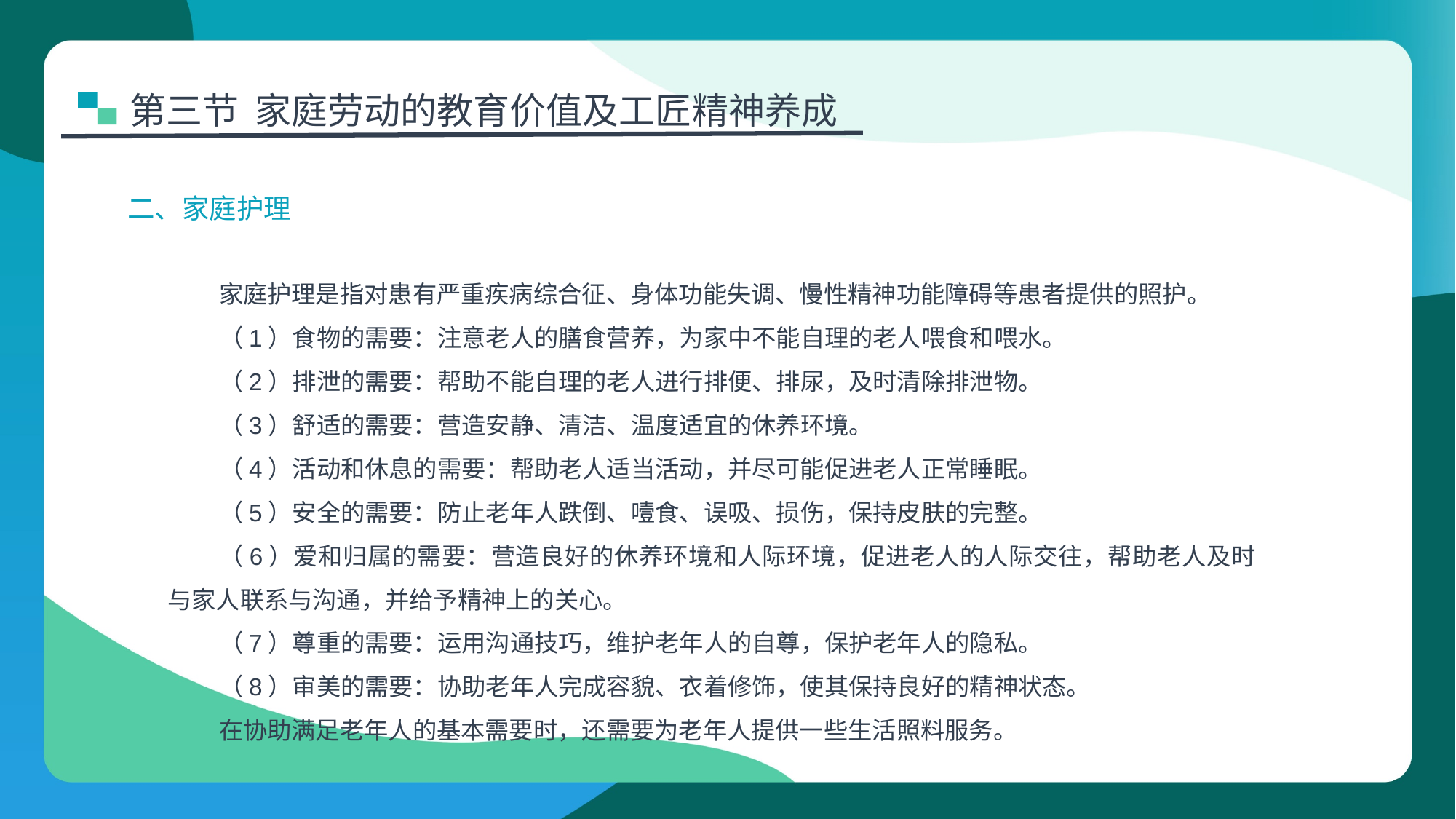

第三节  家庭劳动的教育价值及工匠精神养成

二、家庭护理
家庭护理是指对患有严重疾病综合征、身体功能失调、慢性精神功能障碍等患者提供的照护。
（1）食物的需要：注意老人的膳食营养，为家中不能自理的老人喂食和喂水。
（2）排泄的需要：帮助不能自理的老人进行排便、排尿，及时清除排泄物。
（3）舒适的需要：营造安静、清洁、温度适宜的休养环境。
（4）活动和休息的需要：帮助老人适当活动，并尽可能促进老人正常睡眠。
（5）安全的需要：防止老年人跌倒、噎食、误吸、损伤，保持皮肤的完整。
（6）爱和归属的需要：营造良好的休养环境和人际环境，促进老人的人际交往，帮助老人及时与家人联系与沟通，并给予精神上的关心。
（7）尊重的需要：运用沟通技巧，维护老年人的自尊，保护老年人的隐私。
（8）审美的需要：协助老年人完成容貌、衣着修饰，使其保持良好的精神状态。
在协助满足老年人的基本需要时，还需要为老年人提供一些生活照料服务。